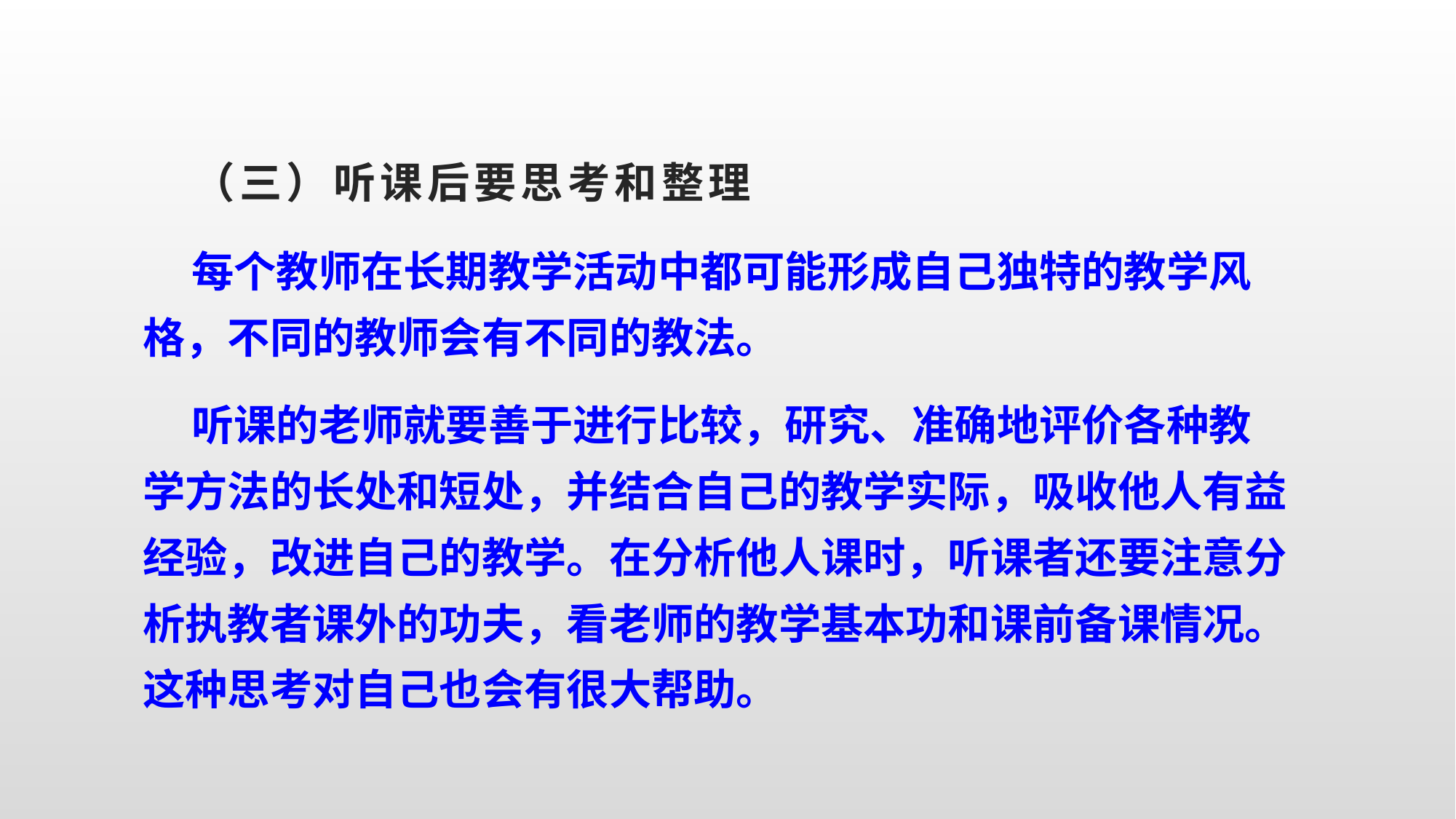

# （三）听课后要思考和整理
    每个教师在长期教学活动中都可能形成自己独特的教学风格，不同的教师会有不同的教法。
    听课的老师就要善于进行比较，研究、准确地评价各种教学方法的长处和短处，并结合自己的教学实际，吸收他人有益经验，改进自己的教学。在分析他人课时，听课者还要注意分析执教者课外的功夫，看老师的教学基本功和课前备课情况。这种思考对自己也会有很大帮助。